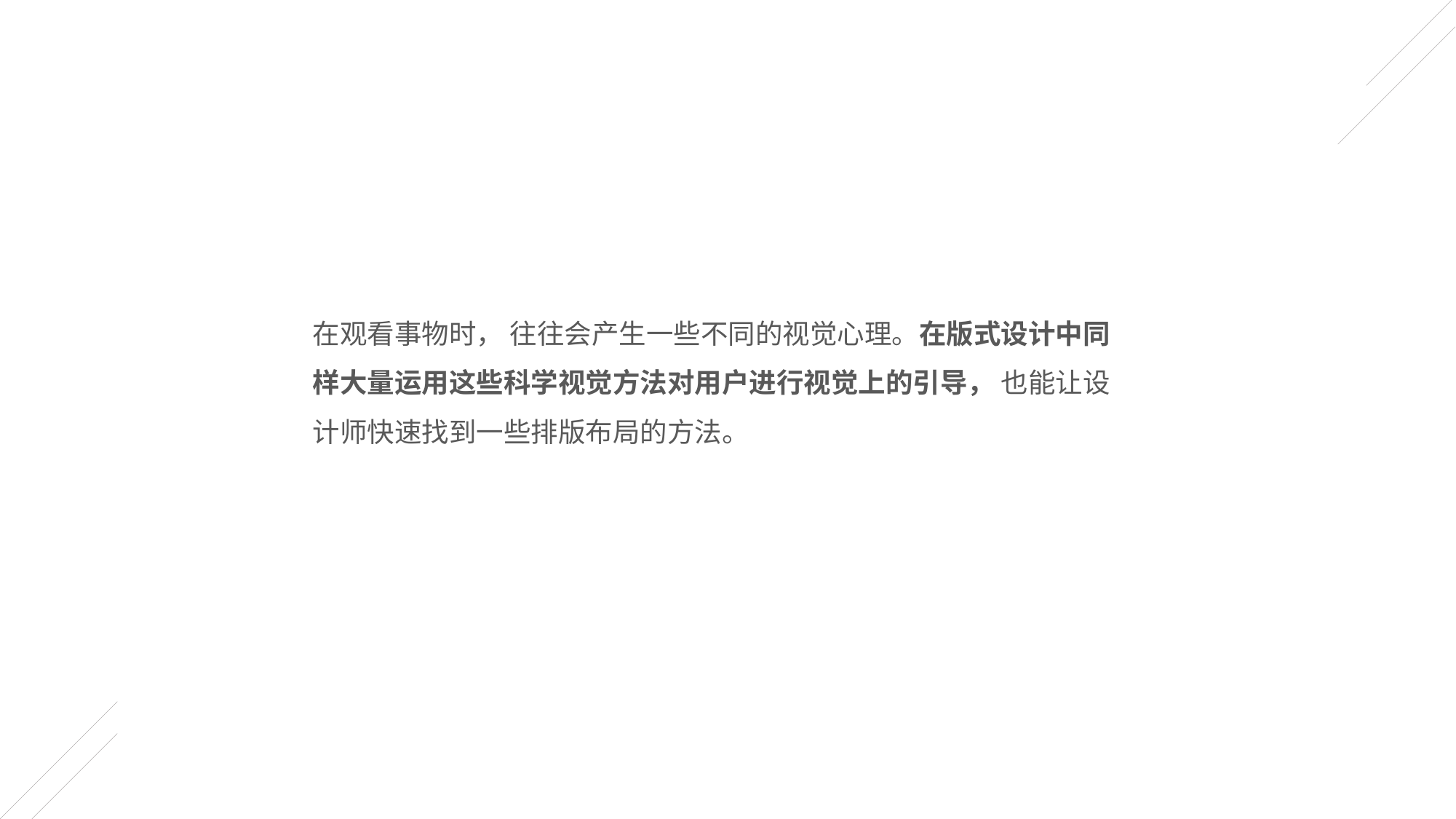

在观看事物时， 往往会产生一些不同的视觉心理。在版式设计中同样大量运用这些科学视觉方法对用户进行视觉上的引导， 也能让设计师快速找到一些排版布局的方法。